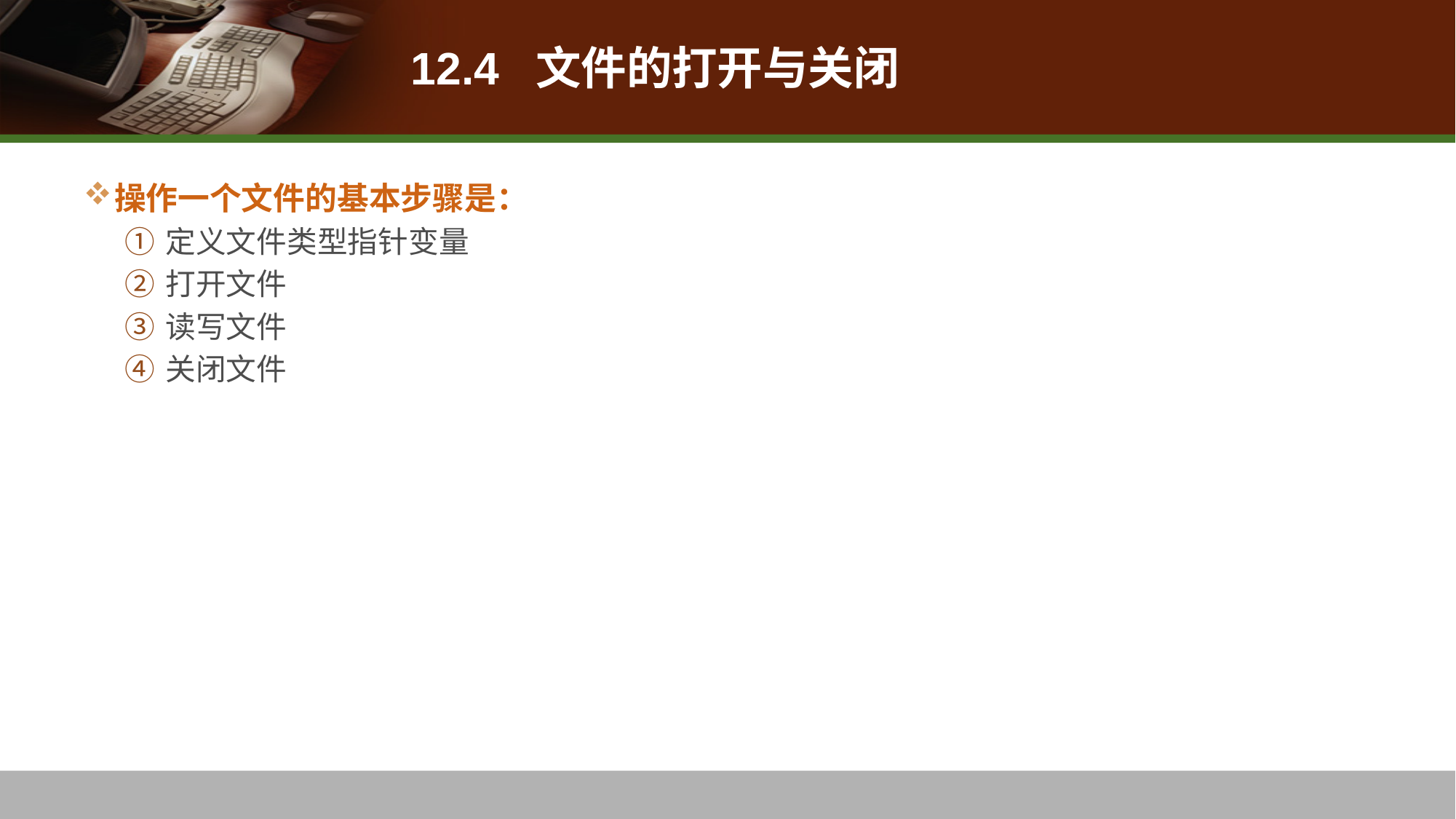

# 12.4  文件的打开与关闭
操作一个文件的基本步骤是：
定义文件类型指针变量
打开文件
读写文件
关闭文件